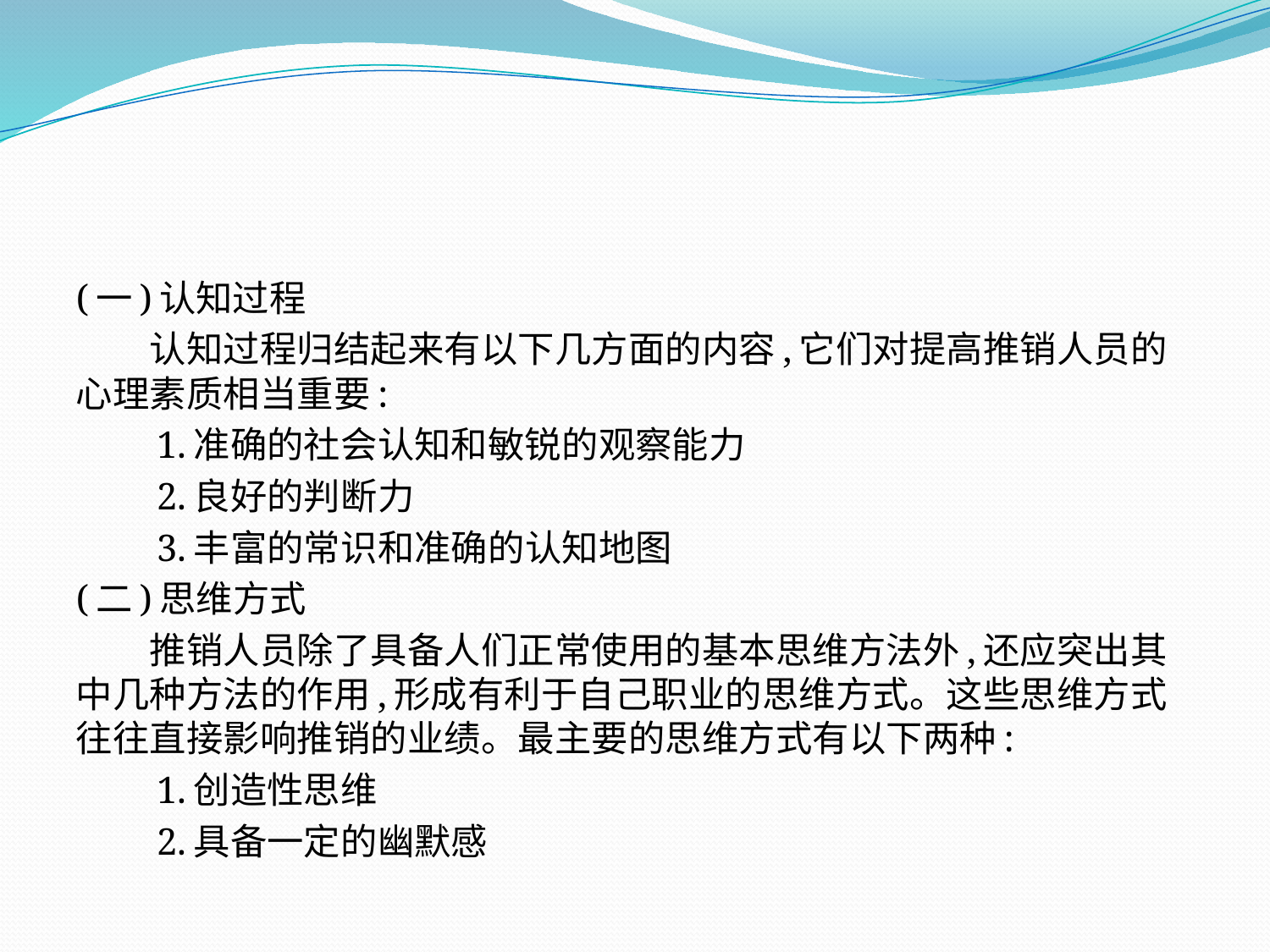

(一)认知过程
　　认知过程归结起来有以下几方面的内容,它们对提高推销人员的心理素质相当重要:
　　1.准确的社会认知和敏锐的观察能力
　　2.良好的判断力
　　3.丰富的常识和准确的认知地图
(二)思维方式
　　推销人员除了具备人们正常使用的基本思维方法外,还应突出其中几种方法的作用,形成有利于自己职业的思维方式。这些思维方式往往直接影响推销的业绩。最主要的思维方式有以下两种:
　　1.创造性思维
　　2.具备一定的幽默感